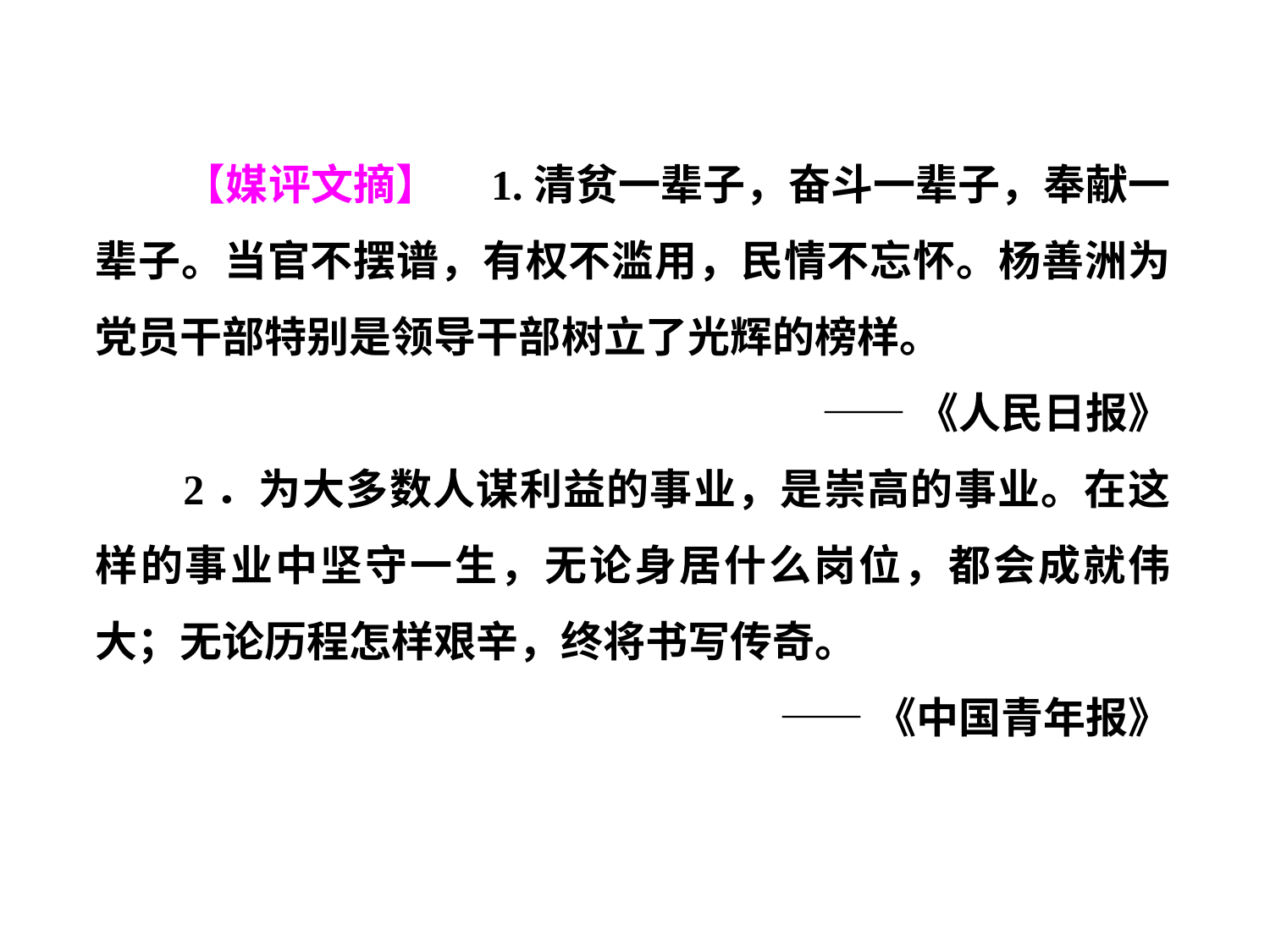

【媒评文摘】　1.清贫一辈子，奋斗一辈子，奉献一辈子。当官不摆谱，有权不滥用，民情不忘怀。杨善洲为党员干部特别是领导干部树立了光辉的榜样。
——《人民日报》
2．为大多数人谋利益的事业，是崇高的事业。在这样的事业中坚守一生，无论身居什么岗位，都会成就伟大；无论历程怎样艰辛，终将书写传奇。
——《中国青年报》